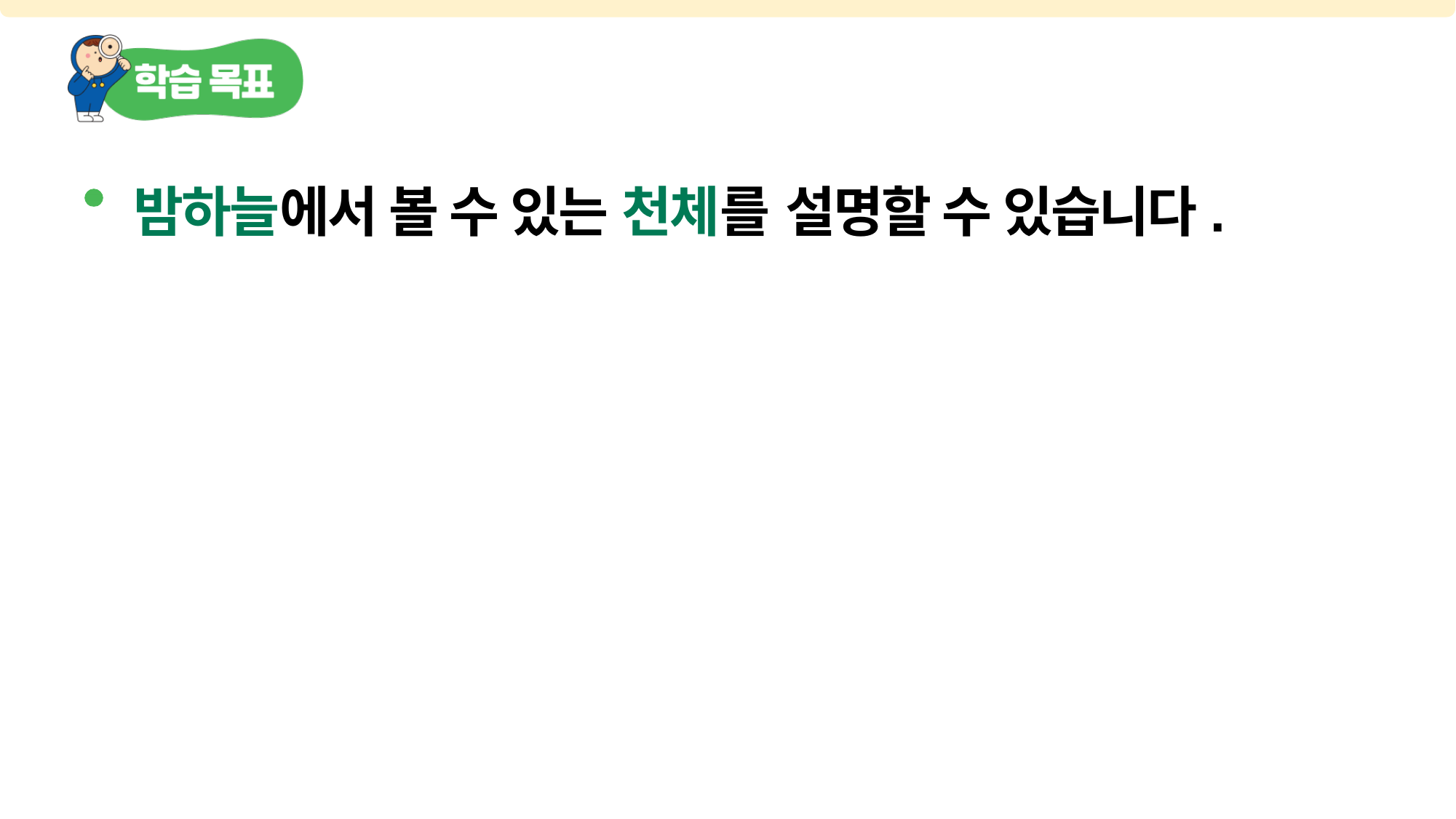

밤하늘에서 볼 수 있는 천체를 설명할 수 있습니다.